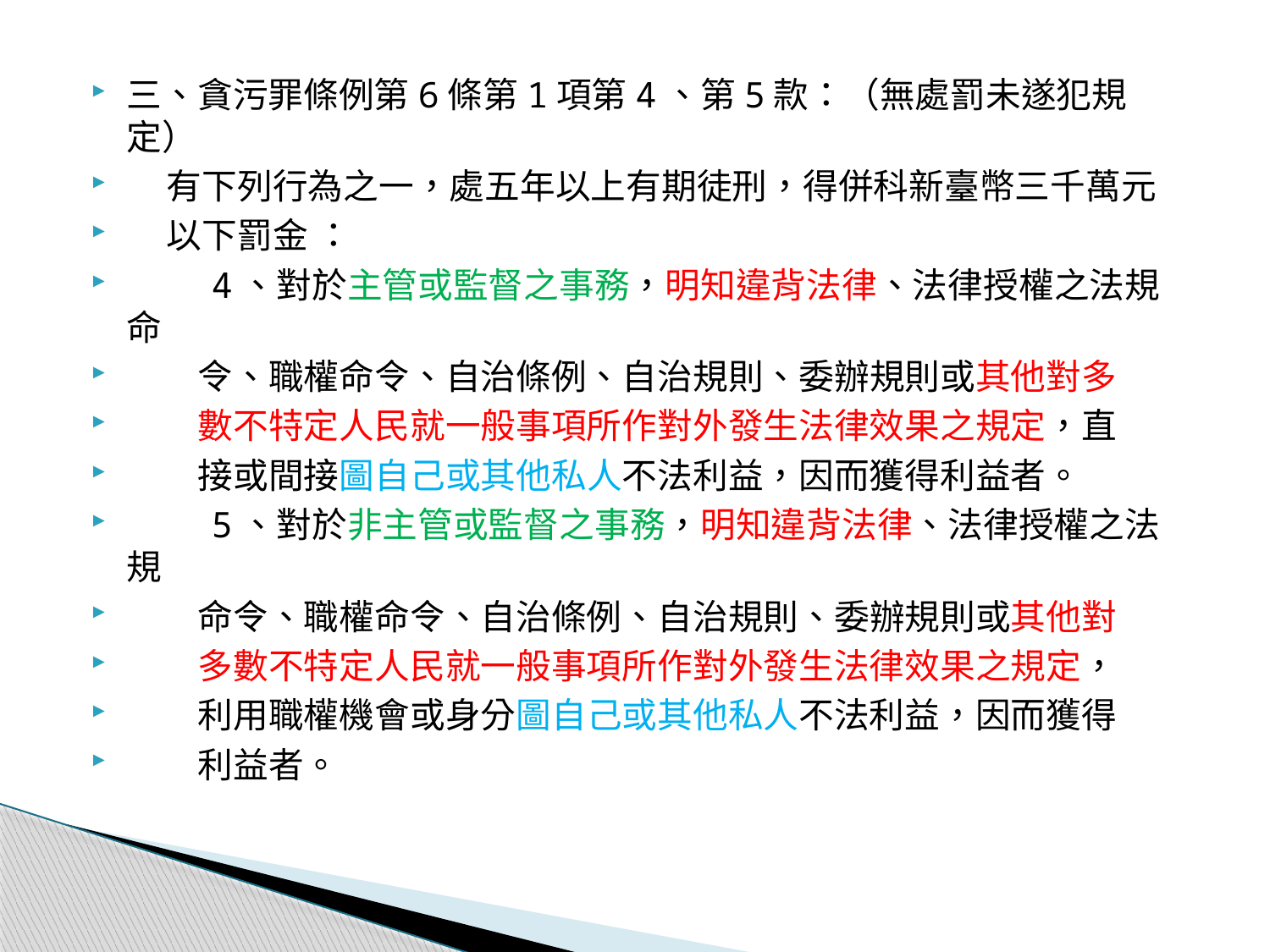

三、貪污罪條例第6條第1項第4、第5款：（無處罰未遂犯規定）
    有下列行為之一，處五年以上有期徒刑，得併科新臺幣三千萬元
    以下罰金 ：
    4、對於主管或監督之事務，明知違背法律、法律授權之法規命
        令、職權命令、自治條例、自治規則、委辦規則或其他對多
        數不特定人民就一般事項所作對外發生法律效果之規定，直
        接或間接圖自己或其他私人不法利益，因而獲得利益者。
    5、對於非主管或監督之事務，明知違背法律、法律授權之法規
        命令、職權命令、自治條例、自治規則、委辦規則或其他對
        多數不特定人民就一般事項所作對外發生法律效果之規定，
        利用職權機會或身分圖自己或其他私人不法利益，因而獲得
        利益者。